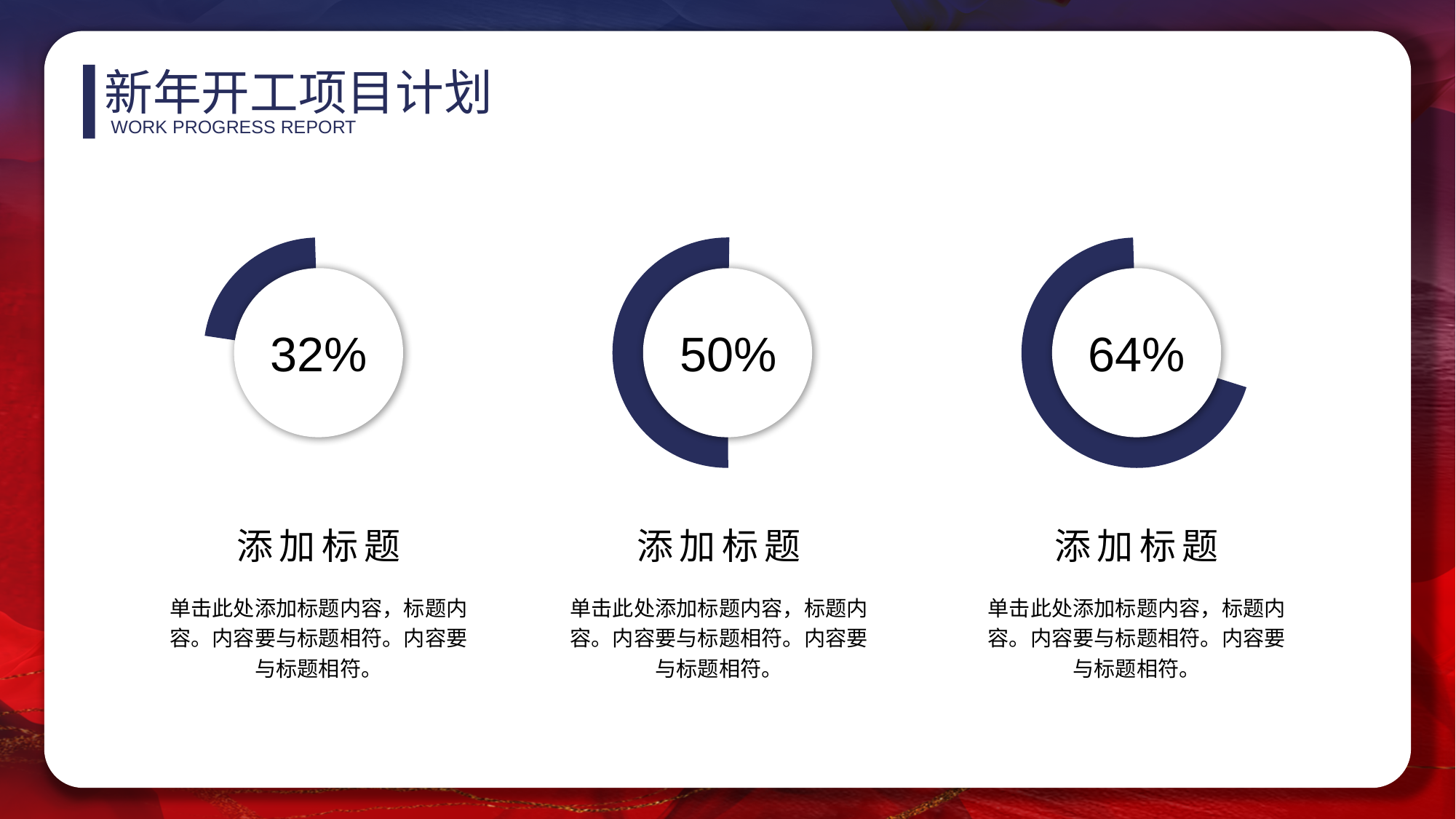

新年开工项目计划
WORK PROGRESS REPORT

50%

64%

32%
添加标题
单击此处添加标题内容，标题内容。内容要与标题相符。内容要与标题相符。
添加标题
单击此处添加标题内容，标题内容。内容要与标题相符。内容要与标题相符。
添加标题
单击此处添加标题内容，标题内容。内容要与标题相符。内容要与标题相符。